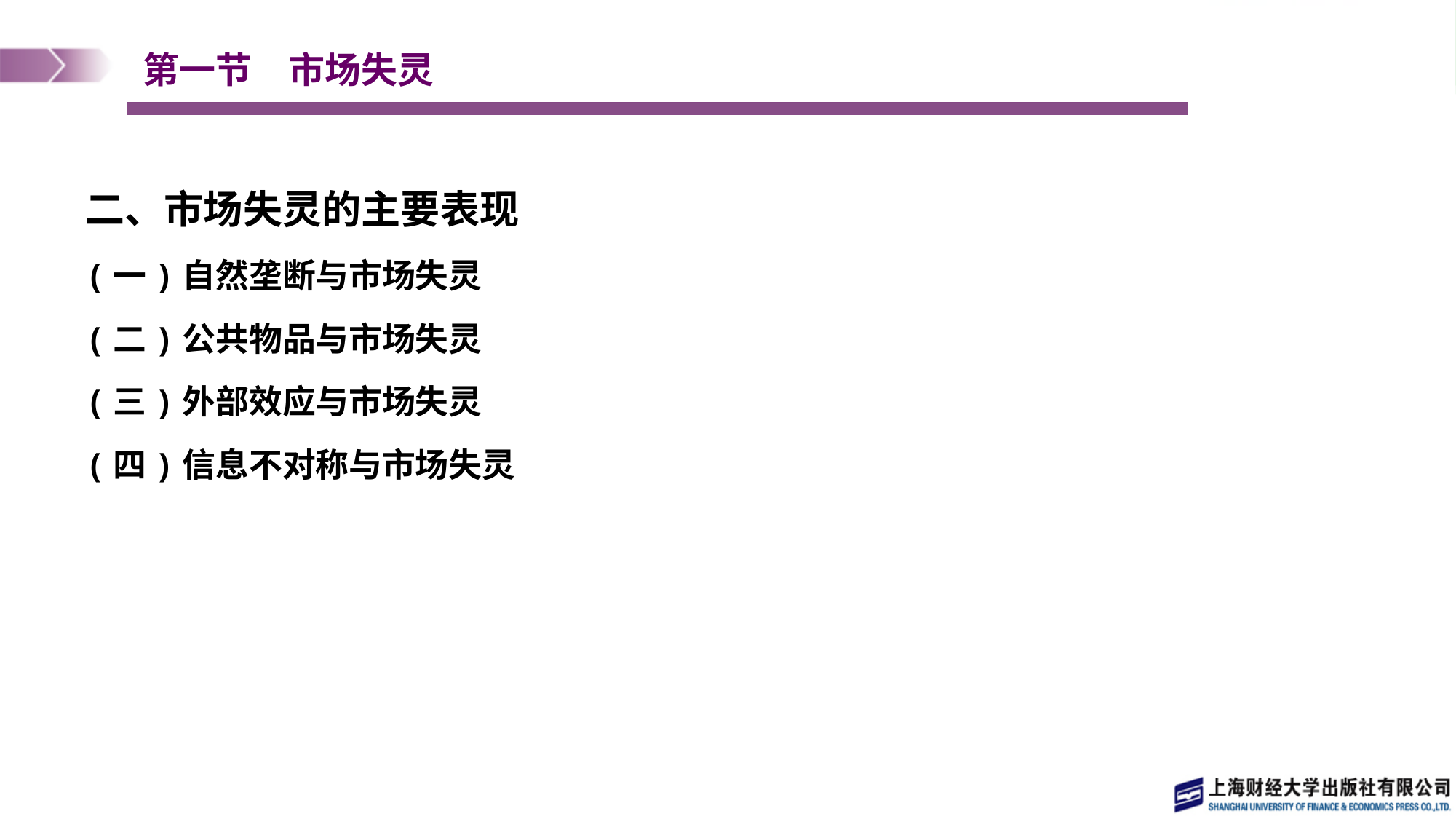

# 第一节　市场失灵
二、市场失灵的主要表现
(一)自然垄断与市场失灵
(二)公共物品与市场失灵
(三)外部效应与市场失灵
(四)信息不对称与市场失灵